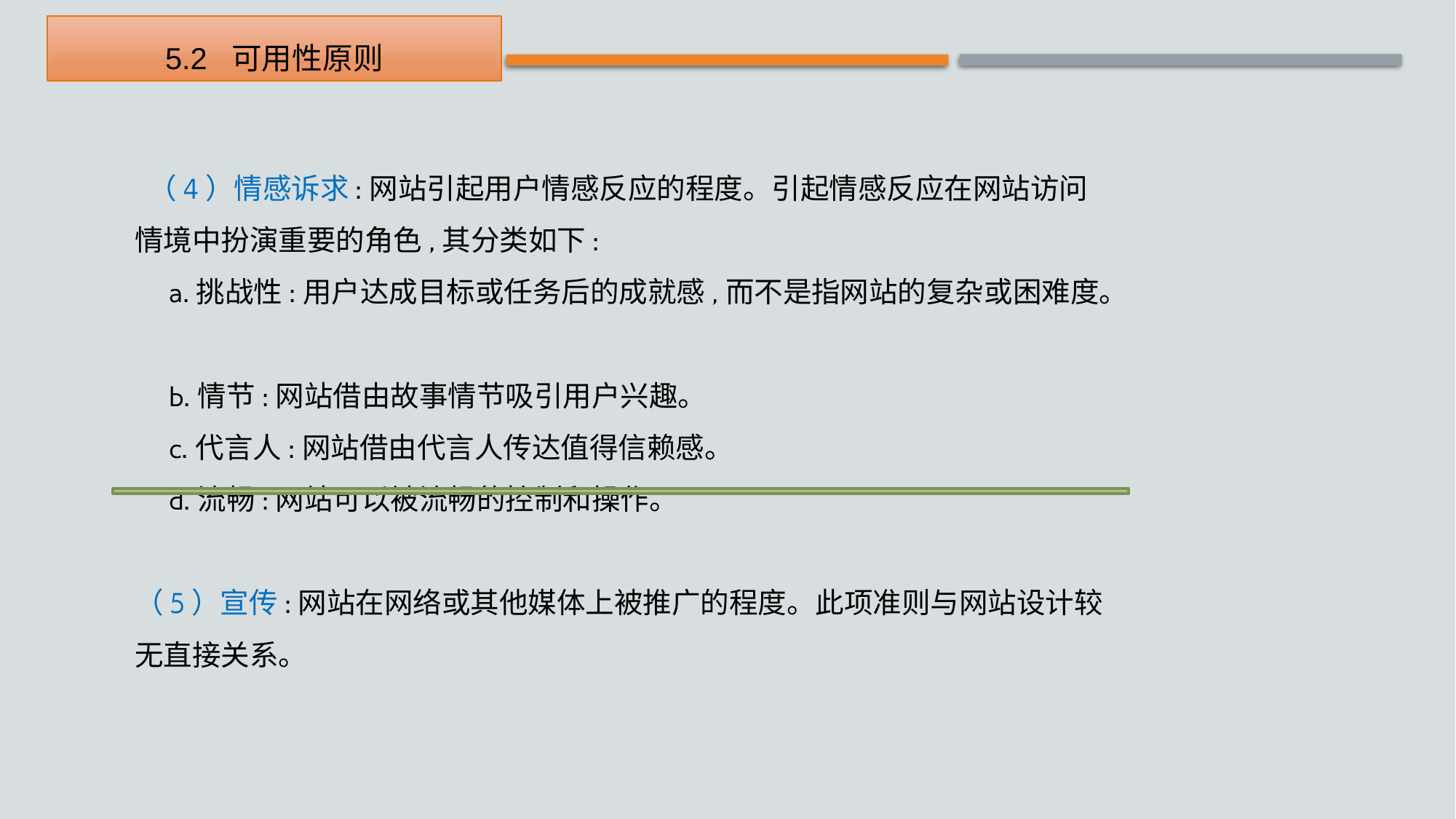

5.2  可用性原则
 （4）情感诉求:网站引起用户情感反应的程度。引起情感反应在网站访问情境中扮演重要的角色,其分类如下:
    a.挑战性:用户达成目标或任务后的成就感,而不是指网站的复杂或困难度。
    b.情节:网站借由故事情节吸引用户兴趣。
    c.代言人:网站借由代言人传达值得信赖感。
    d.流畅:网站可以被流畅的控制和操作。

（5）宣传:网站在网络或其他媒体上被推广的程度。此项准则与网站设计较无直接关系。